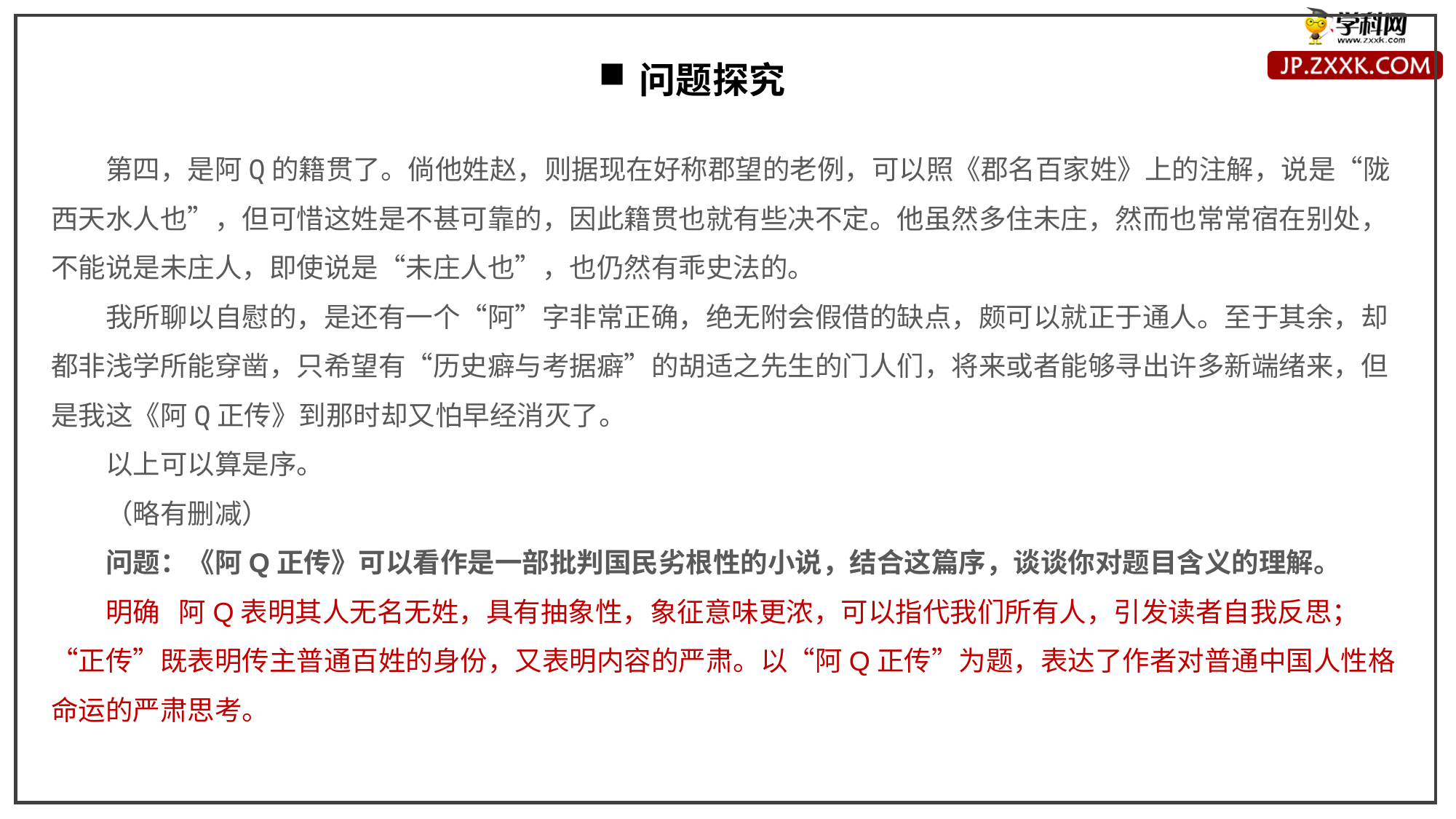

问题探究
第四，是阿Q的籍贯了。倘他姓赵，则据现在好称郡望的老例，可以照《郡名百家姓》上的注解，说是“陇西天水人也”，但可惜这姓是不甚可靠的，因此籍贯也就有些决不定。他虽然多住未庄，然而也常常宿在别处，不能说是未庄人，即使说是“未庄人也”，也仍然有乖史法的。
我所聊以自慰的，是还有一个“阿”字非常正确，绝无附会假借的缺点，颇可以就正于通人。至于其余，却都非浅学所能穿凿，只希望有“历史癖与考据癖”的胡适之先生的门人们，将来或者能够寻出许多新端绪来，但是我这《阿Q正传》到那时却又怕早经消灭了。
以上可以算是序。
（略有删减）
问题：《阿Q正传》可以看作是一部批判国民劣根性的小说，结合这篇序，谈谈你对题目含义的理解。
明确   阿Q表明其人无名无姓，具有抽象性，象征意味更浓，可以指代我们所有人，引发读者自我反思；“正传”既表明传主普通百姓的身份，又表明内容的严肃。以“阿Q正传”为题，表达了作者对普通中国人性格命运的严肃思考。